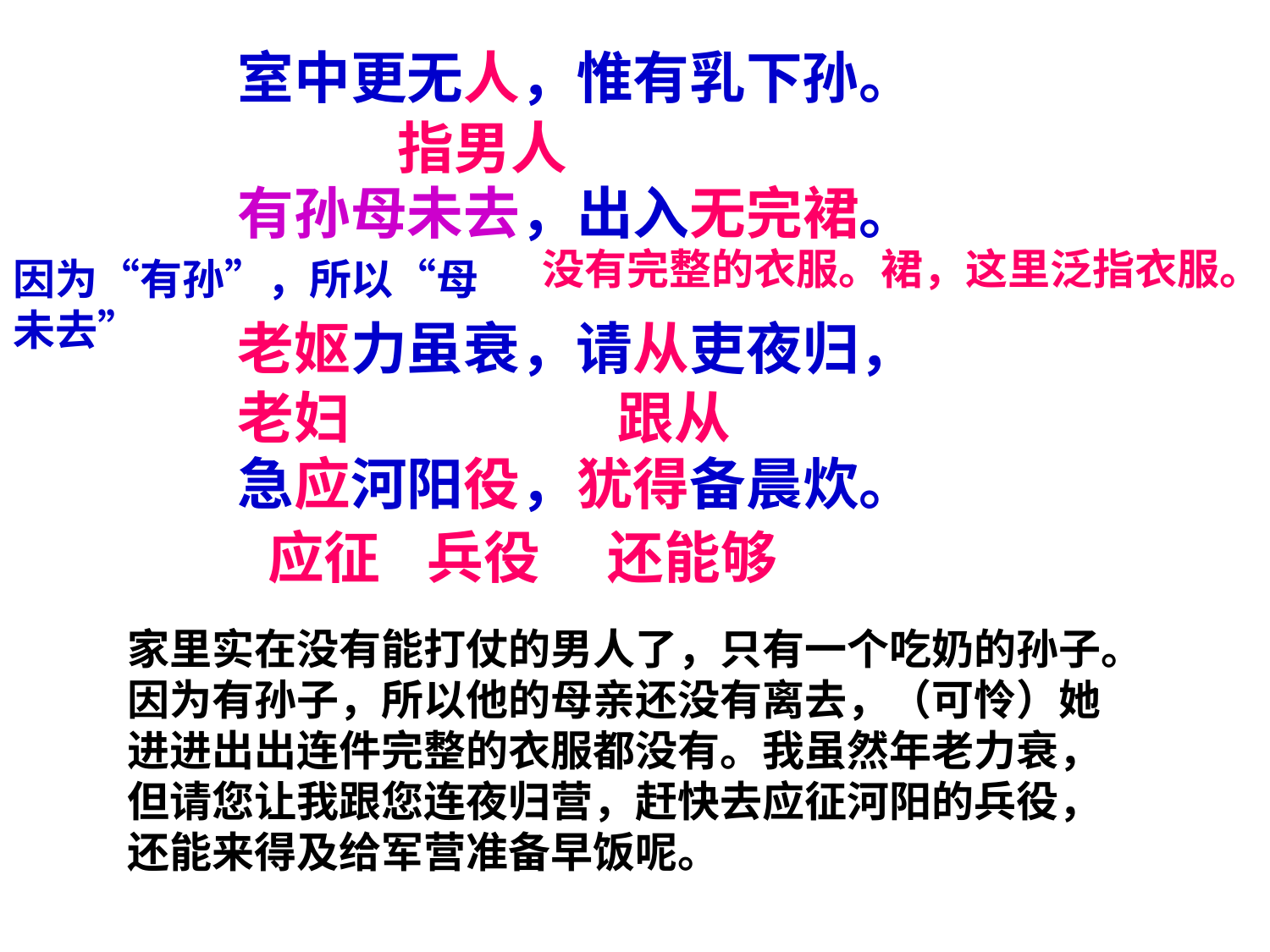

室中更无人，惟有乳下孙。

有孙母未去，出入无完裙。

老妪力虽衰，请从吏夜归，

急应河阳役，犹得备晨炊。
指男人
没有完整的衣服。裙，这里泛指衣服。
因为“有孙”，所以“母未去”
老妇
跟从
应征
兵役
还能够
家里实在没有能打仗的男人了，只有一个吃奶的孙子。因为有孙子，所以他的母亲还没有离去，（可怜）她进进出出连件完整的衣服都没有。我虽然年老力衰，但请您让我跟您连夜归营，赶快去应征河阳的兵役，还能来得及给军营准备早饭呢。